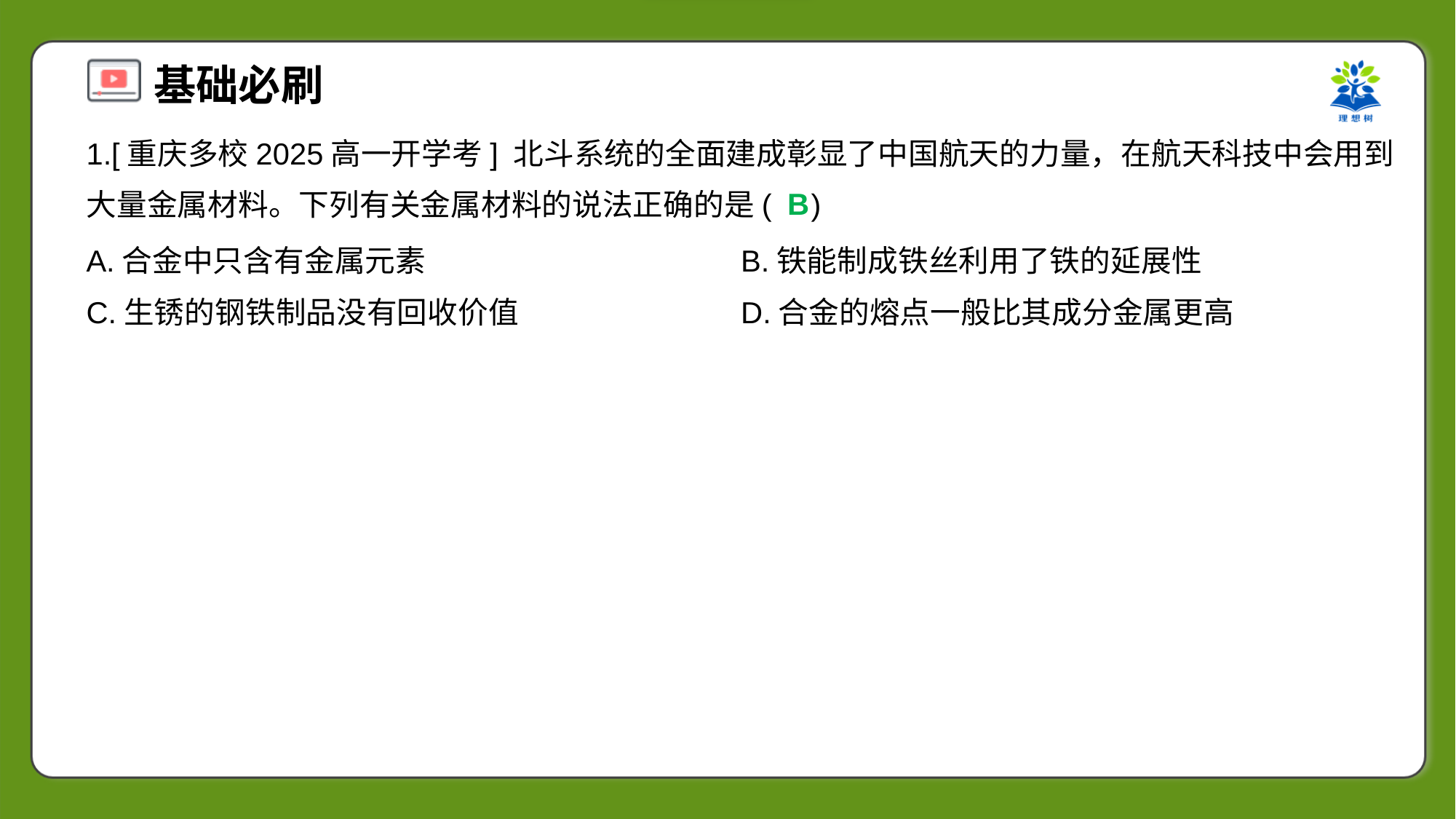

1.[重庆多校2025高一开学考] 北斗系统的全面建成彰显了中国航天的力量，在航天科技中会用到
大量金属材料。下列有关金属材料的说法正确的是(     )
B
A.合金中只含有金属元素	B.铁能制成铁丝利用了铁的延展性
C.生锈的钢铁制品没有回收价值	D.合金的熔点一般比其成分金属更高